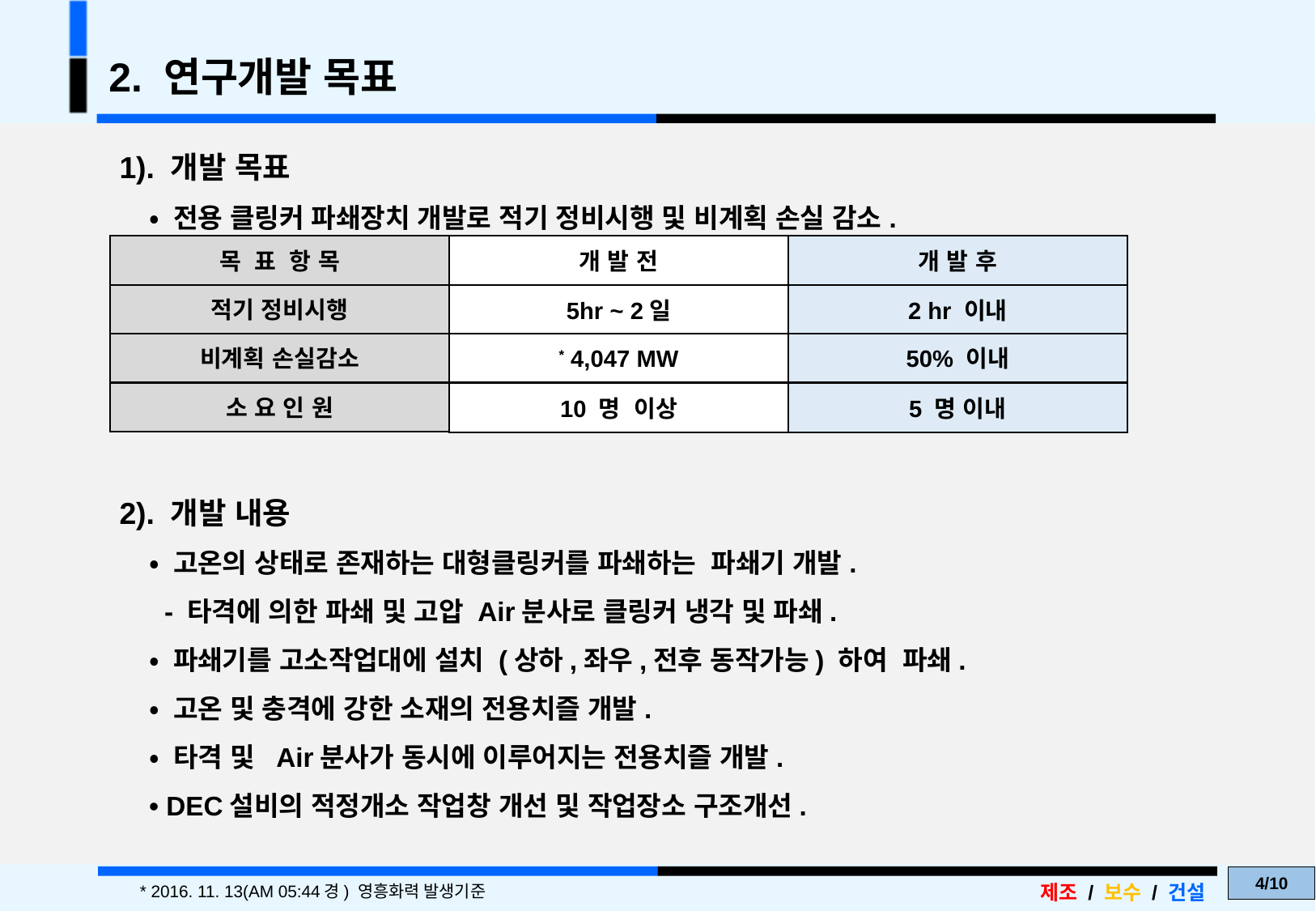

2. 연구개발 목표

1). 개발 목표
    • 전용 클링커 파쇄장치 개발로 적기 정비시행 및 비계획 손실 감소.

2). 개발 내용
    • 고온의 상태로 존재하는 대형클링커를 파쇄하는  파쇄기 개발.
      - 타격에 의한 파쇄 및 고압 Air분사로 클링커 냉각 및 파쇄.
    • 파쇄기를 고소작업대에 설치 (상하,좌우,전후 동작가능) 하여  파쇄.
    • 고온 및 충격에 강한 소재의 전용치즐 개발.
    • 타격 및  Air분사가 동시에 이루어지는 전용치즐 개발.
    • DEC설비의 적정개소 작업창 개선 및 작업장소 구조개선.
목  표  항 목
개 발 전
개 발 후
적기 정비시행
5hr ~ 2일
2 hr 이내
비계획 손실감소
* 4,047 MW
50% 이내
소 요 인 원
10 명  이상
5 명 이내

4/10
제조 / 보수 / 건설
* 2016. 11. 13(AM 05:44경) 영흥화력 발생기준